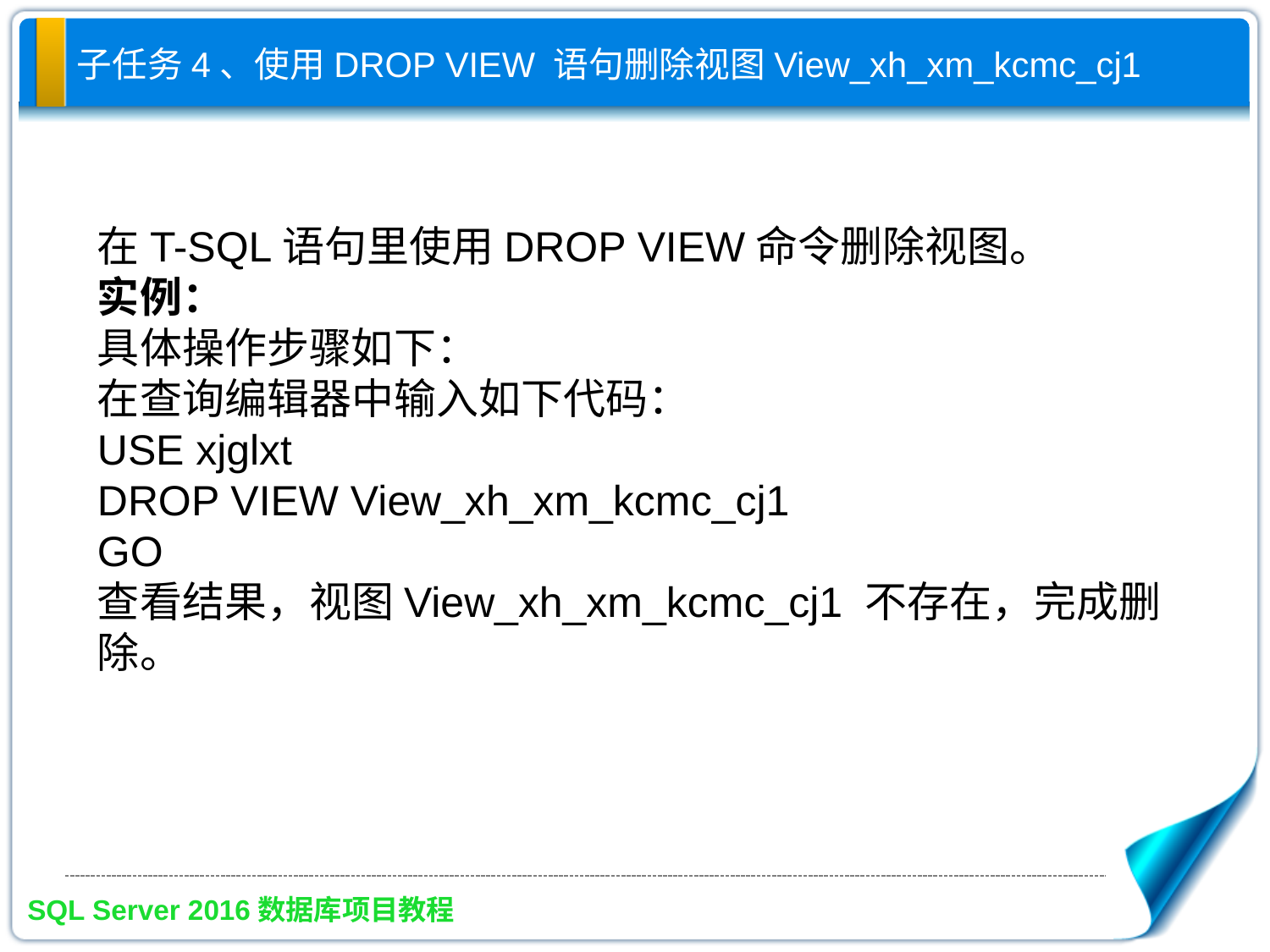

# 子任务4、使用DROP VIEW 语句删除视图View_xh_xm_kcmc_cj1
在T-SQL语句里使用DROP VIEW命令删除视图。
实例：
具体操作步骤如下：
在查询编辑器中输入如下代码：
USE xjglxt
DROP VIEW View_xh_xm_kcmc_cj1
GO
查看结果，视图View_xh_xm_kcmc_cj1 不存在，完成删除。